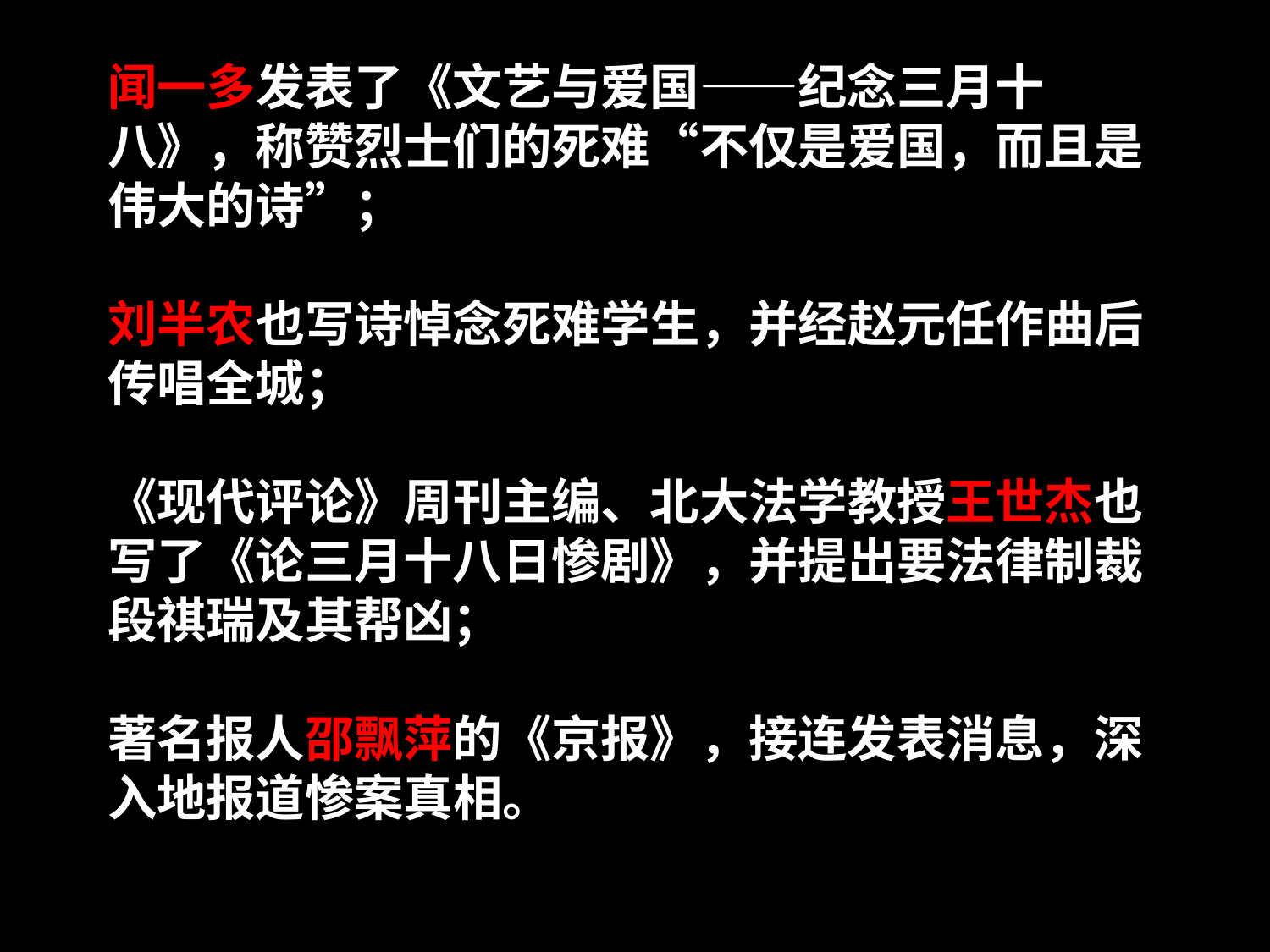

闻一多发表了《文艺与爱国——纪念三月十八》，称赞烈士们的死难“不仅是爱国，而且是伟大的诗”；
刘半农也写诗悼念死难学生，并经赵元任作曲后传唱全城；
《现代评论》周刊主编、北大法学教授王世杰也写了《论三月十八日惨剧》，并提出要法律制裁段祺瑞及其帮凶；
著名报人邵飘萍的《京报》，接连发表消息，深入地报道惨案真相。